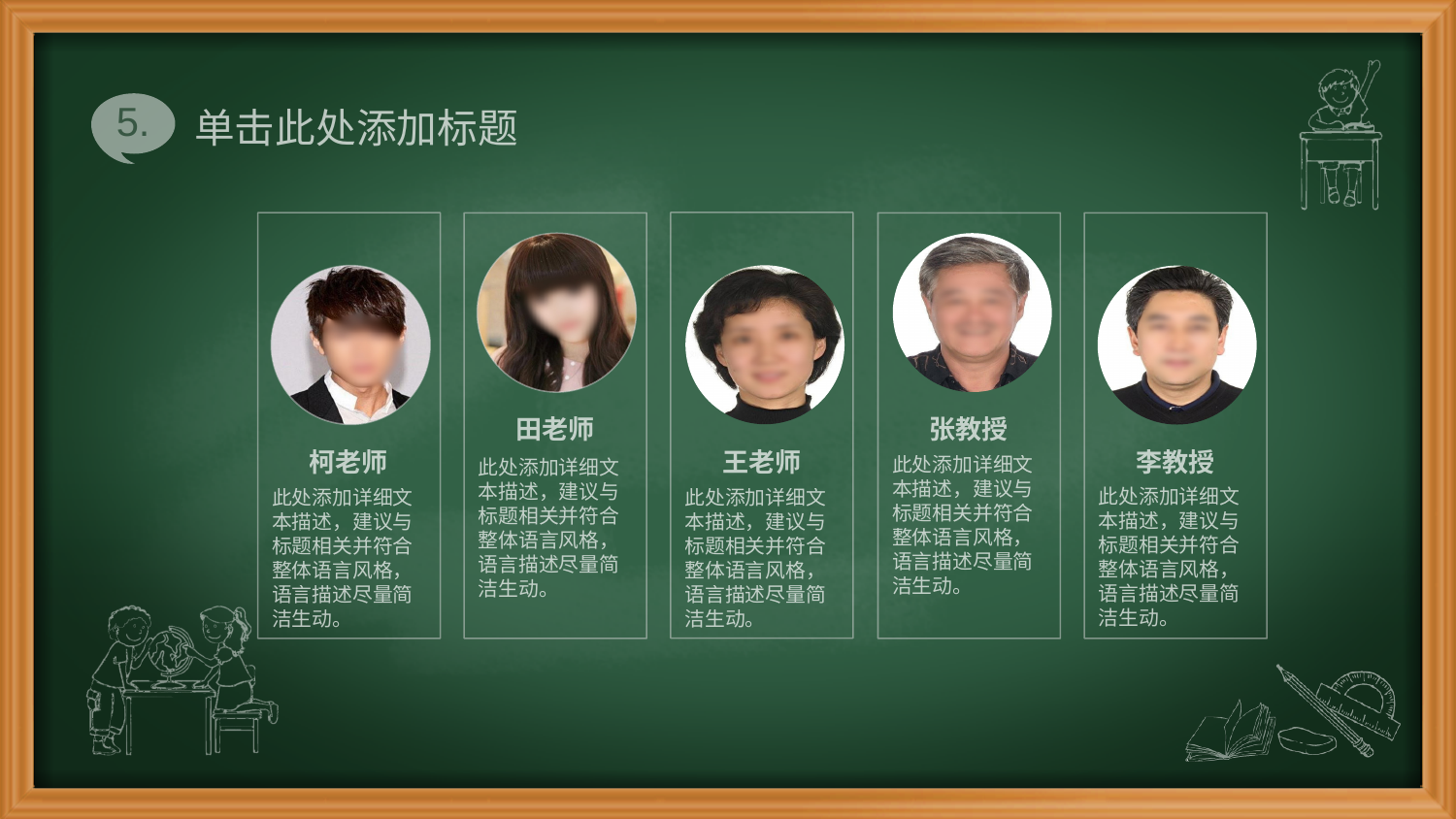

# 单击此处添加标题

王老师
此处添加详细文本描述，建议与标题相关并符合整体语言风格，语言描述尽量简洁生动。

柯老师
此处添加详细文本描述，建议与标题相关并符合整体语言风格，语言描述尽量简洁生动。

田老师
此处添加详细文本描述，建议与标题相关并符合整体语言风格，语言描述尽量简洁生动。

张教授
此处添加详细文本描述，建议与标题相关并符合整体语言风格，语言描述尽量简洁生动。

李教授
此处添加详细文本描述，建议与标题相关并符合整体语言风格，语言描述尽量简洁生动。